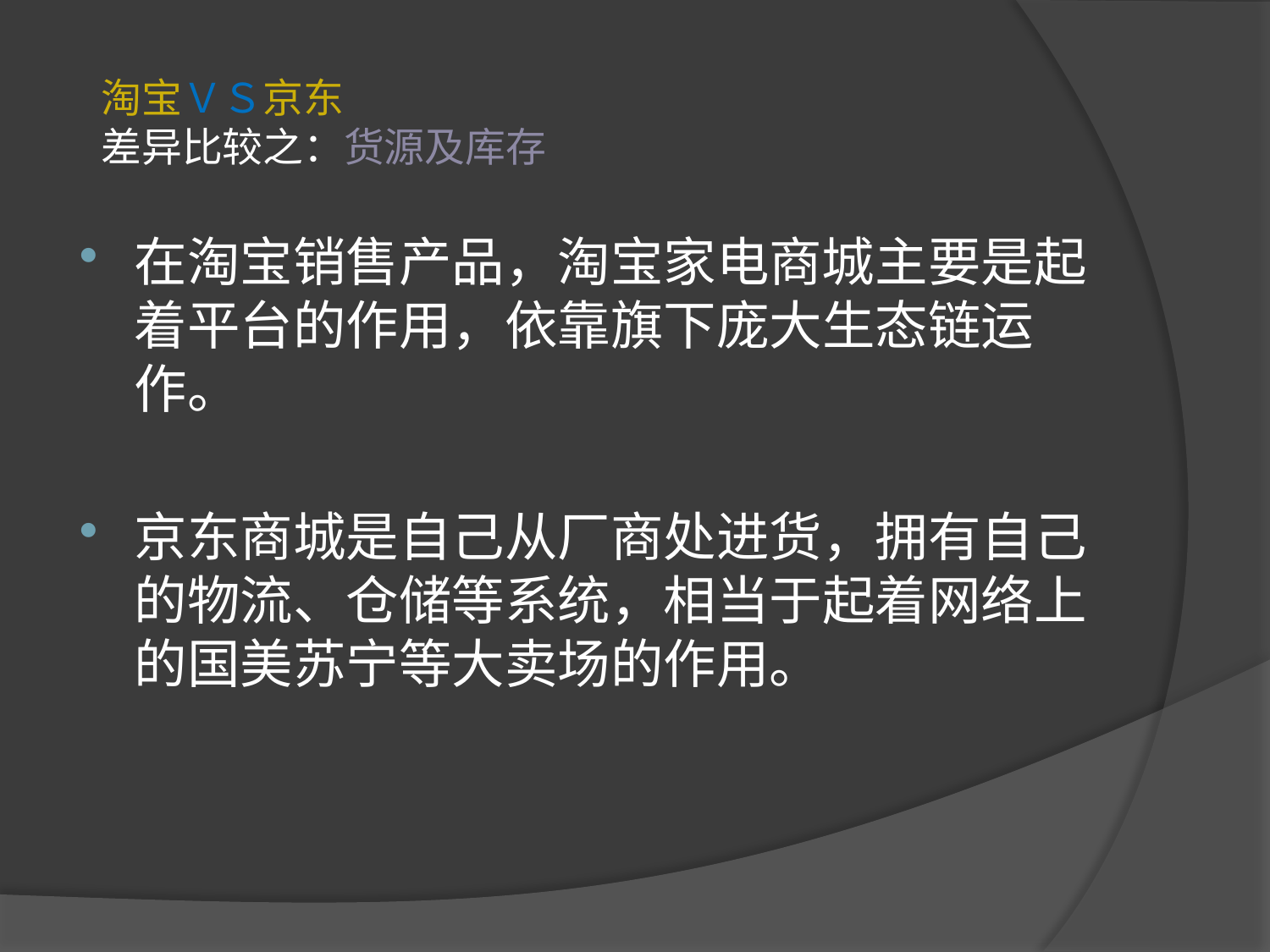

# 淘宝ＶＳ京东 差异比较之：货源及库存
在淘宝销售产品，淘宝家电商城主要是起着平台的作用，依靠旗下庞大生态链运作。

京东商城是自己从厂商处进货，拥有自己的物流、仓储等系统，相当于起着网络上的国美苏宁等大卖场的作用。